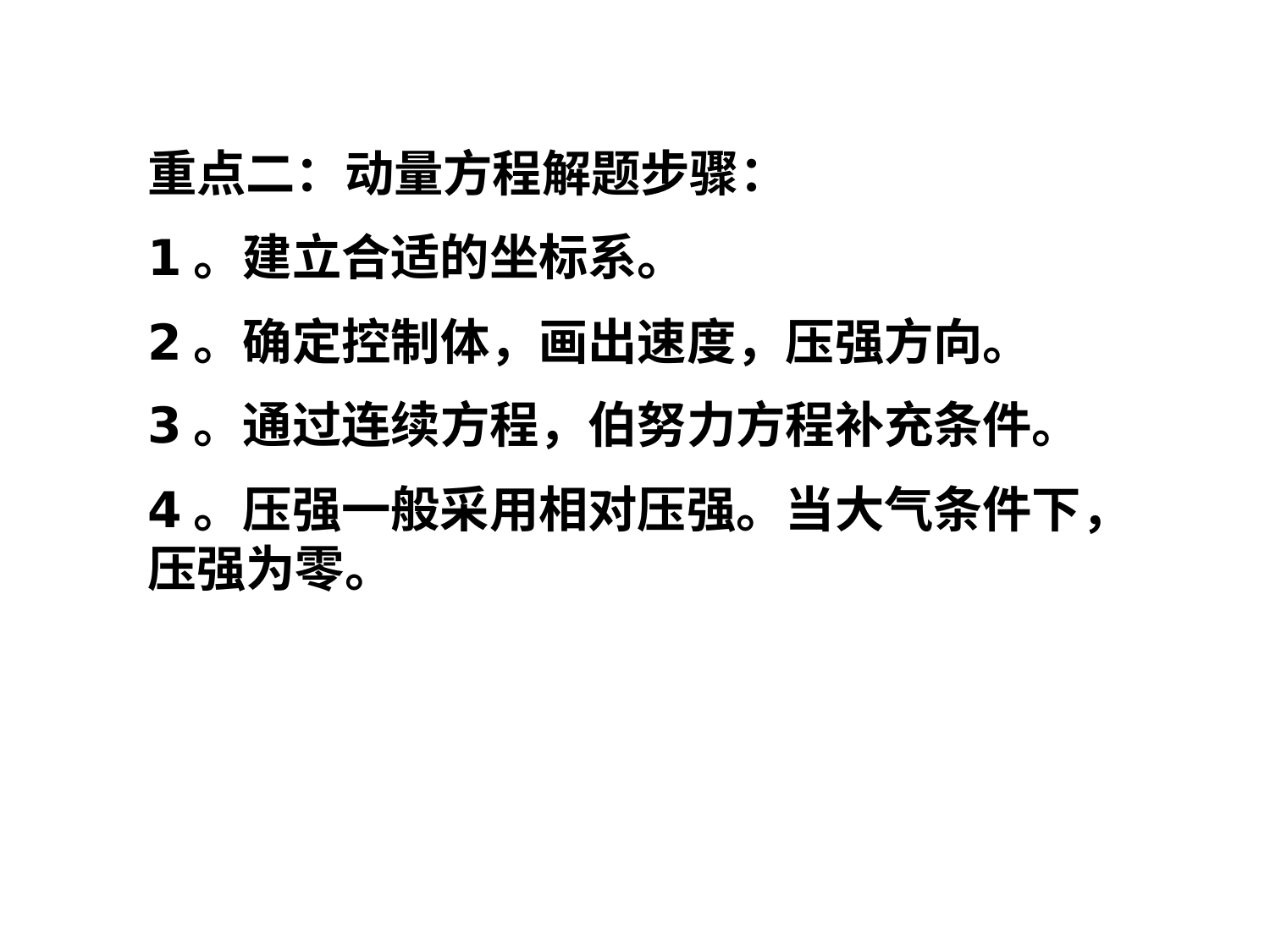

重点二：动量方程解题步骤：
1。建立合适的坐标系。
2。确定控制体，画出速度，压强方向。
3。通过连续方程，伯努力方程补充条件。
4。压强一般采用相对压强。当大气条件下，压强为零。